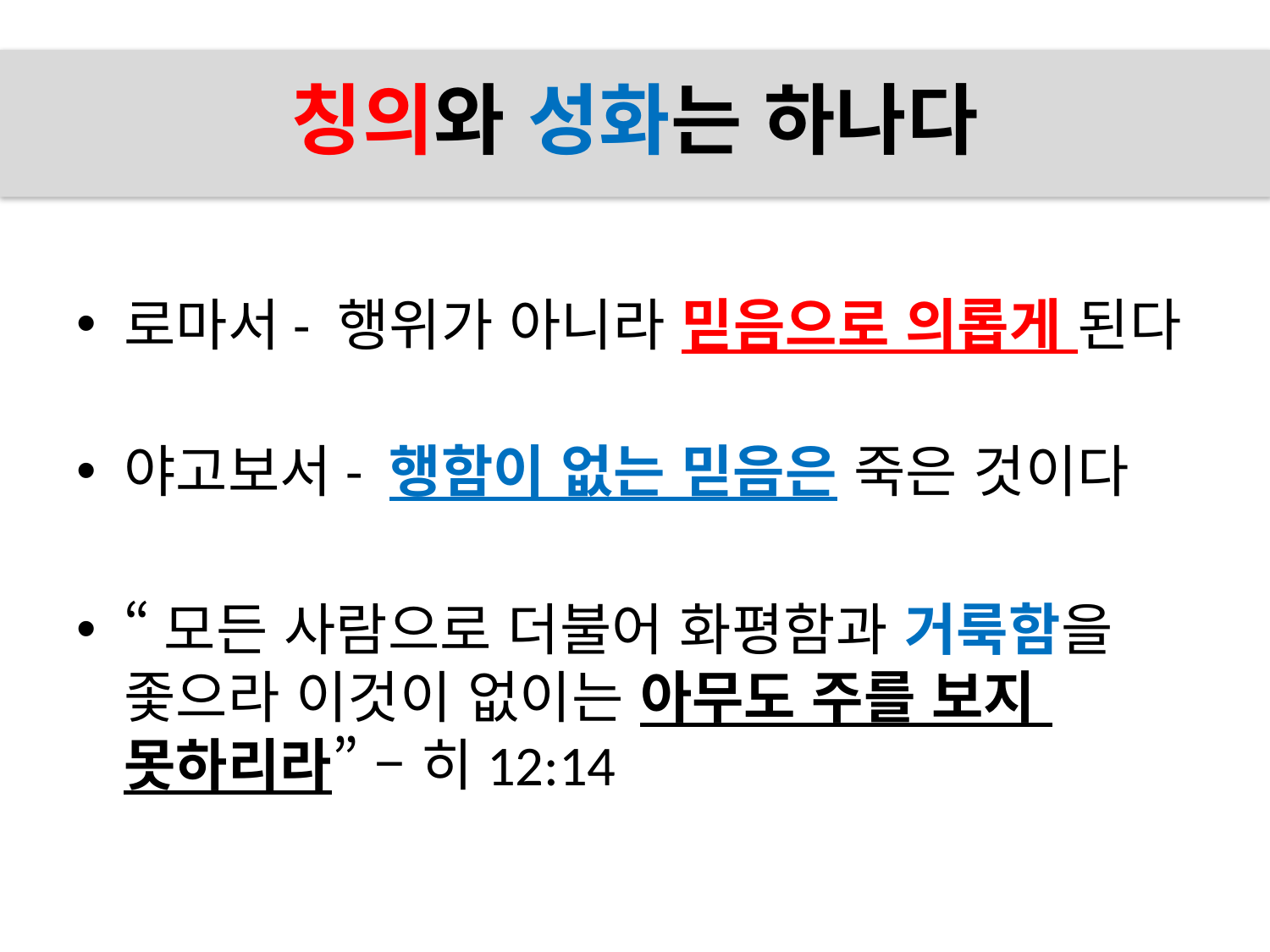

# 칭의와 성화는 하나다

로마서- 행위가 아니라 믿음으로 의롭게 된다
야고보서- 행함이 없는 믿음은 죽은 것이다

“모든 사람으로 더불어 화평함과 거룩함을
좇으라 이것이 없이는 아무도 주를 보지
못하리라” – 히12:14